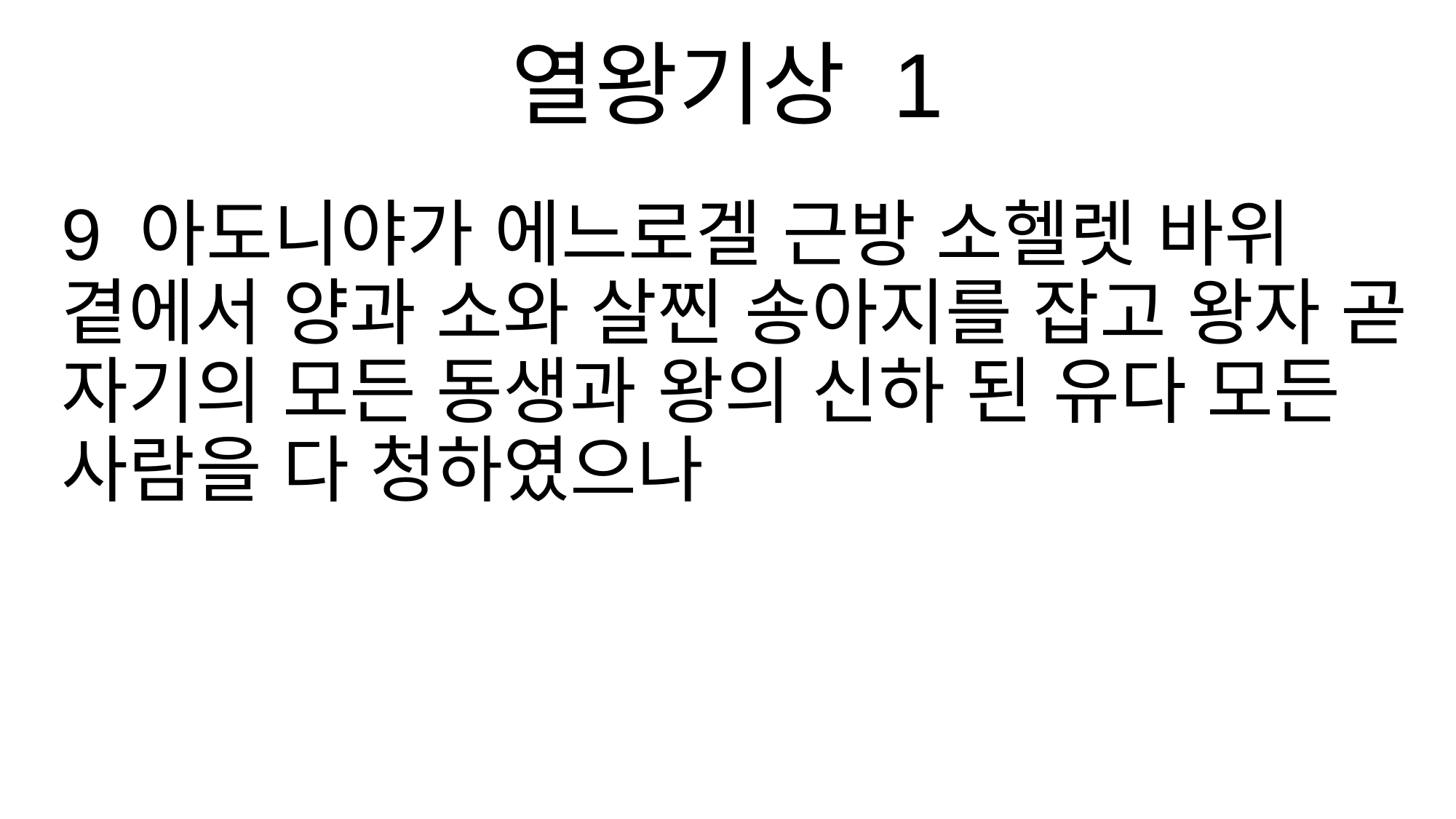

열왕기상 1
9 아도니야가 에느로겔 근방 소헬렛 바위 곁에서 양과 소와 살찐 송아지를 잡고 왕자 곧 자기의 모든 동생과 왕의 신하 된 유다 모든 사람을 다 청하였으나